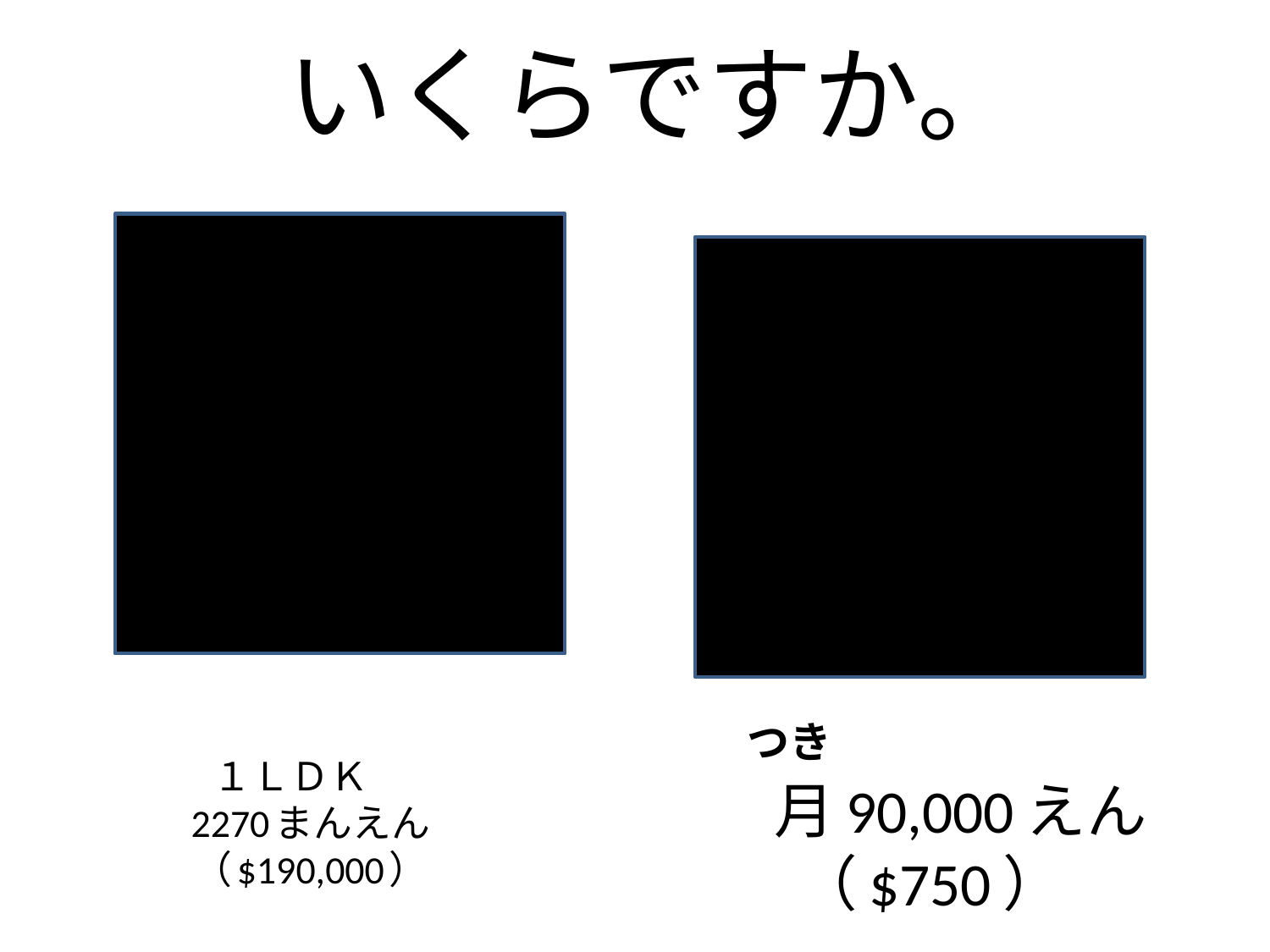

いくらですか。

つき
# １ＬＤＫ　 2270まんえん （$190,000）
月90,000えん
（$750）